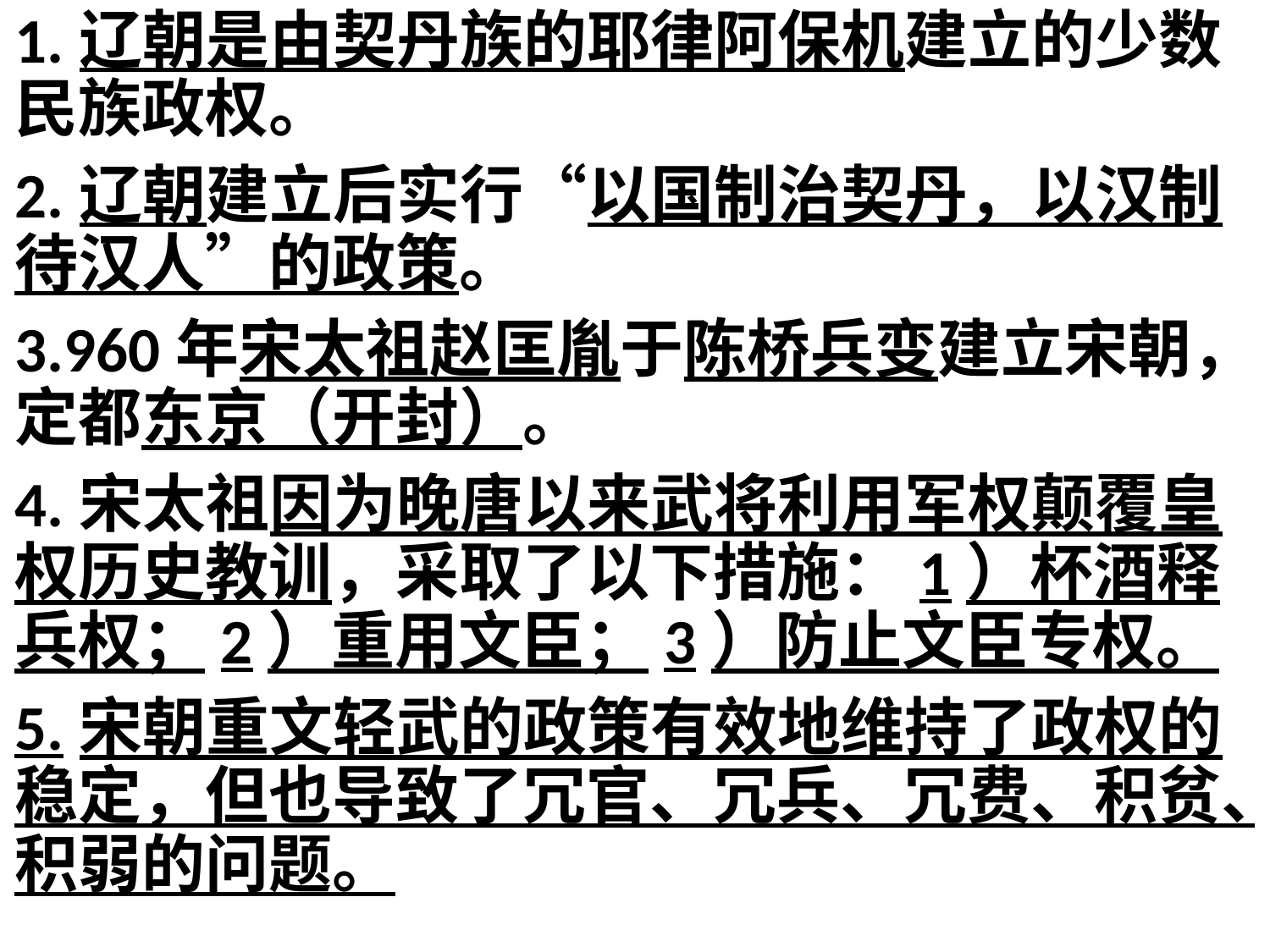

1.辽朝是由契丹族的耶律阿保机建立的少数民族政权。
2.辽朝建立后实行“以国制治契丹，以汉制待汉人”的政策。
3.960年宋太祖赵匡胤于陈桥兵变建立宋朝，定都东京（开封）。
4.宋太祖因为晚唐以来武将利用军权颠覆皇权历史教训，采取了以下措施：1）杯酒释兵权；2）重用文臣；3）防止文臣专权。
5.宋朝重文轻武的政策有效地维持了政权的稳定，但也导致了冗官、冗兵、冗费、积贫、积弱的问题。